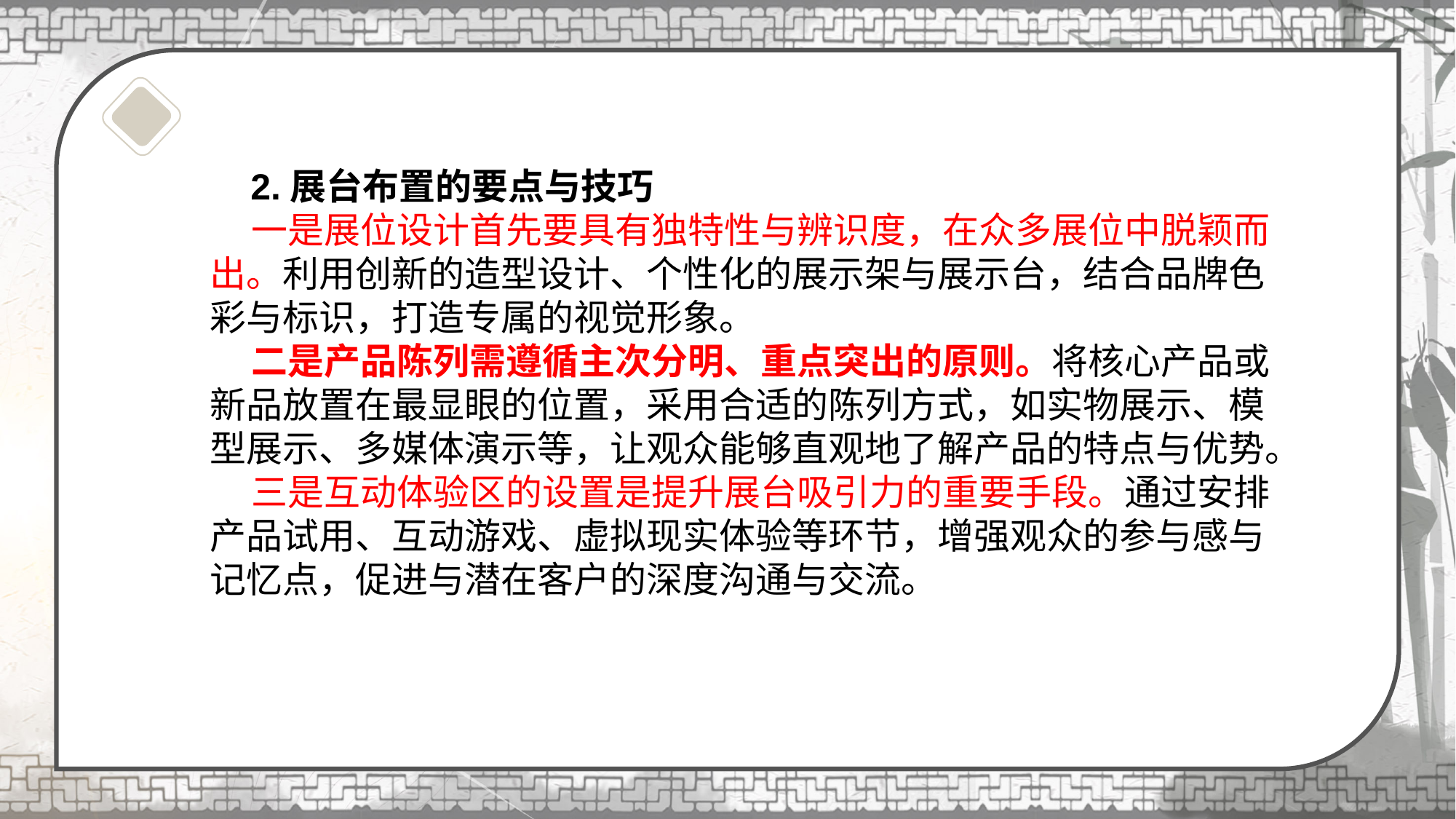

2.展台布置的要点与技巧
    一是展位设计首先要具有独特性与辨识度，在众多展位中脱颖而出。利用创新的造型设计、个性化的展示架与展示台，结合品牌色彩与标识，打造专属的视觉形象。
    二是产品陈列需遵循主次分明、重点突出的原则。将核心产品或新品放置在最显眼的位置，采用合适的陈列方式，如实物展示、模型展示、多媒体演示等，让观众能够直观地了解产品的特点与优势。
    三是互动体验区的设置是提升展台吸引力的重要手段。通过安排产品试用、互动游戏、虚拟现实体验等环节，增强观众的参与感与记忆点，促进与潜在客户的深度沟通与交流。